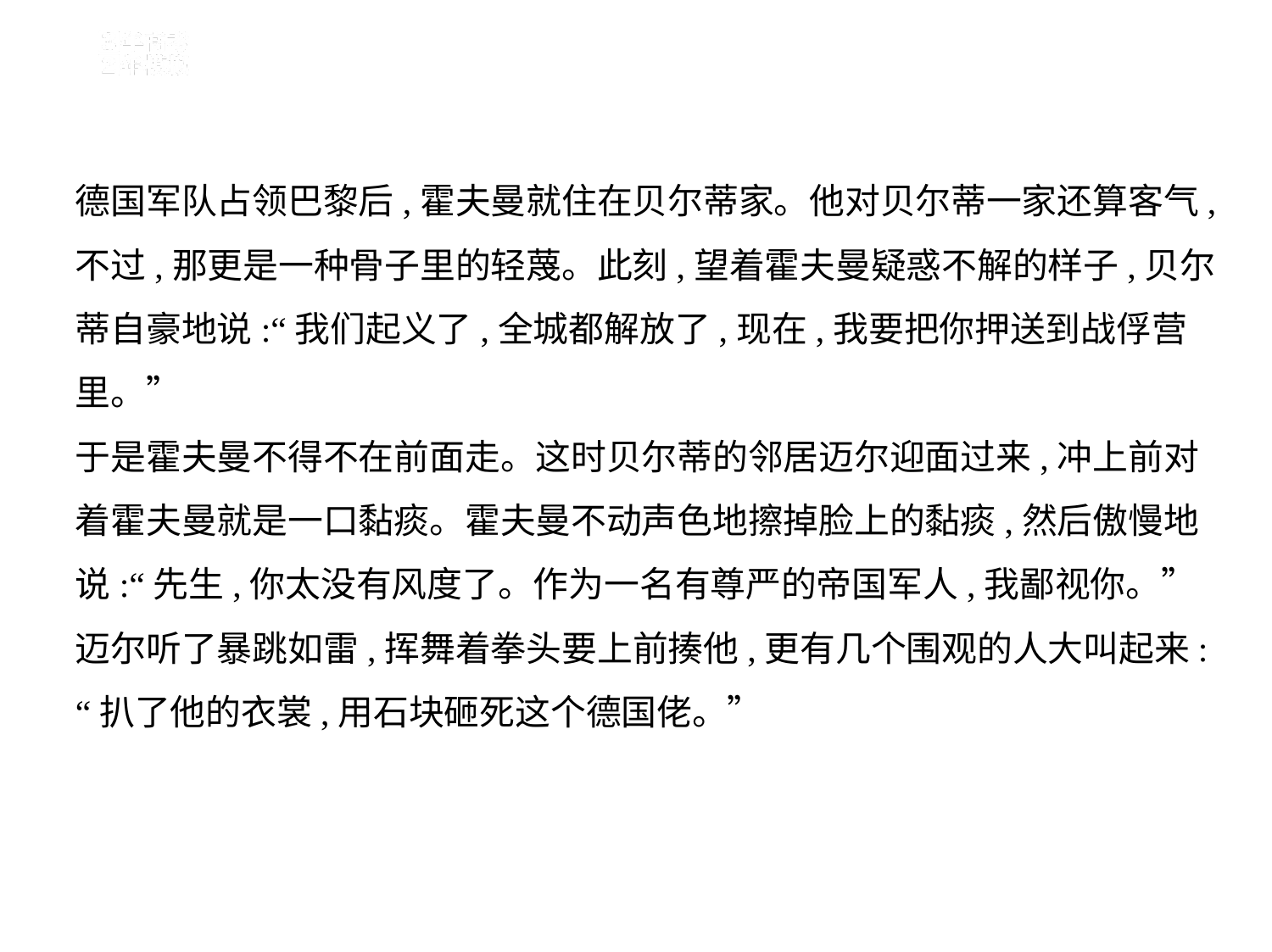

德国军队占领巴黎后,霍夫曼就住在贝尔蒂家。他对贝尔蒂一家还算客气,
不过,那更是一种骨子里的轻蔑。此刻,望着霍夫曼疑惑不解的样子,贝尔
蒂自豪地说:“我们起义了,全城都解放了,现在,我要把你押送到战俘营
里。”
于是霍夫曼不得不在前面走。这时贝尔蒂的邻居迈尔迎面过来,冲上前对
着霍夫曼就是一口黏痰。霍夫曼不动声色地擦掉脸上的黏痰,然后傲慢地
说:“先生,你太没有风度了。作为一名有尊严的帝国军人,我鄙视你。”
迈尔听了暴跳如雷,挥舞着拳头要上前揍他,更有几个围观的人大叫起来:
“扒了他的衣裳,用石块砸死这个德国佬。”